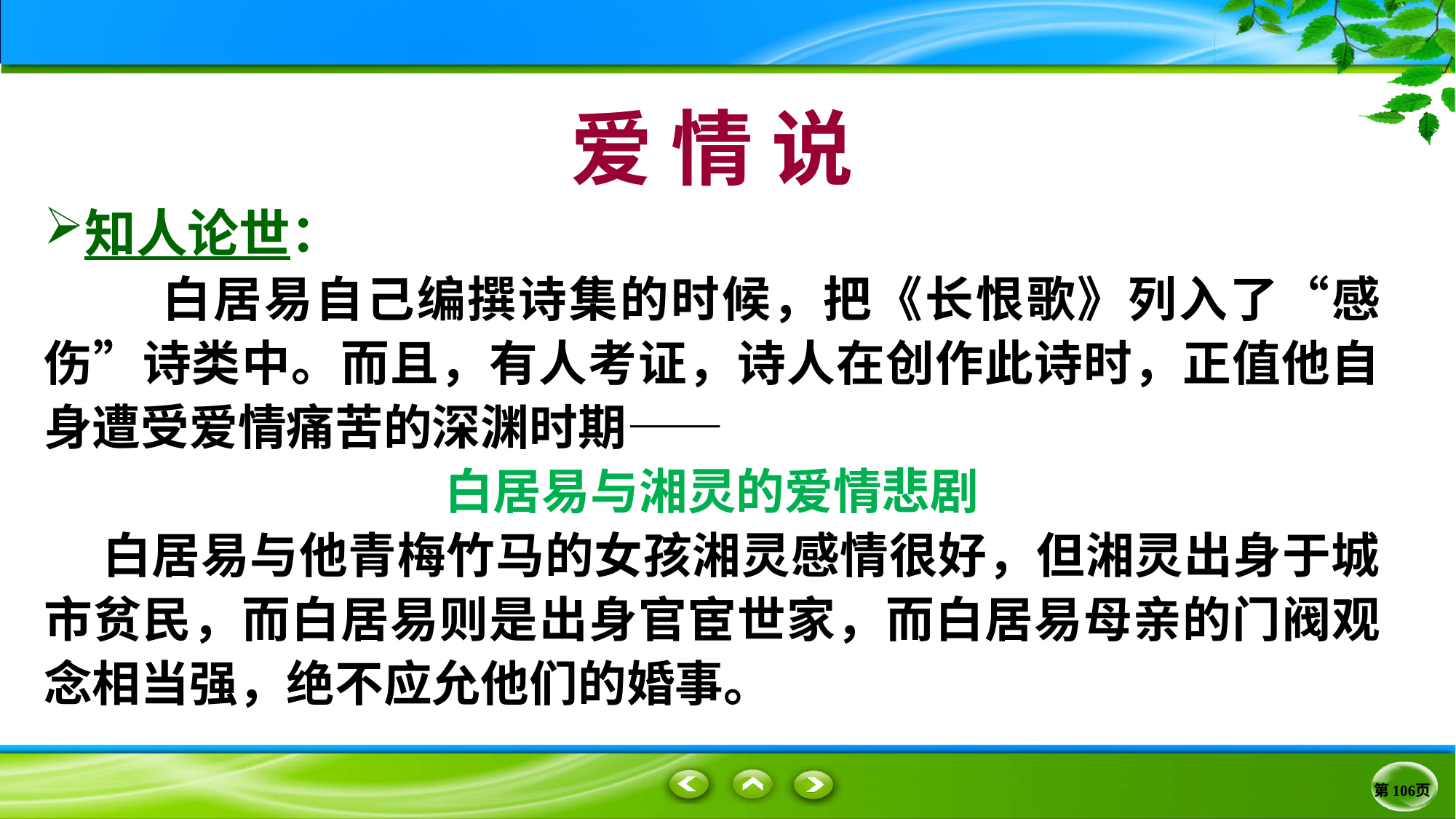

爱 情 说
知人论世：
        白居易自己编撰诗集的时候，把《长恨歌》列入了“感伤”诗类中。而且，有人考证，诗人在创作此诗时，正值他自身遭受爱情痛苦的深渊时期——
白居易与湘灵的爱情悲剧
    白居易与他青梅竹马的女孩湘灵感情很好，但湘灵出身于城市贫民，而白居易则是出身官宦世家，而白居易母亲的门阀观念相当强，绝不应允他们的婚事。